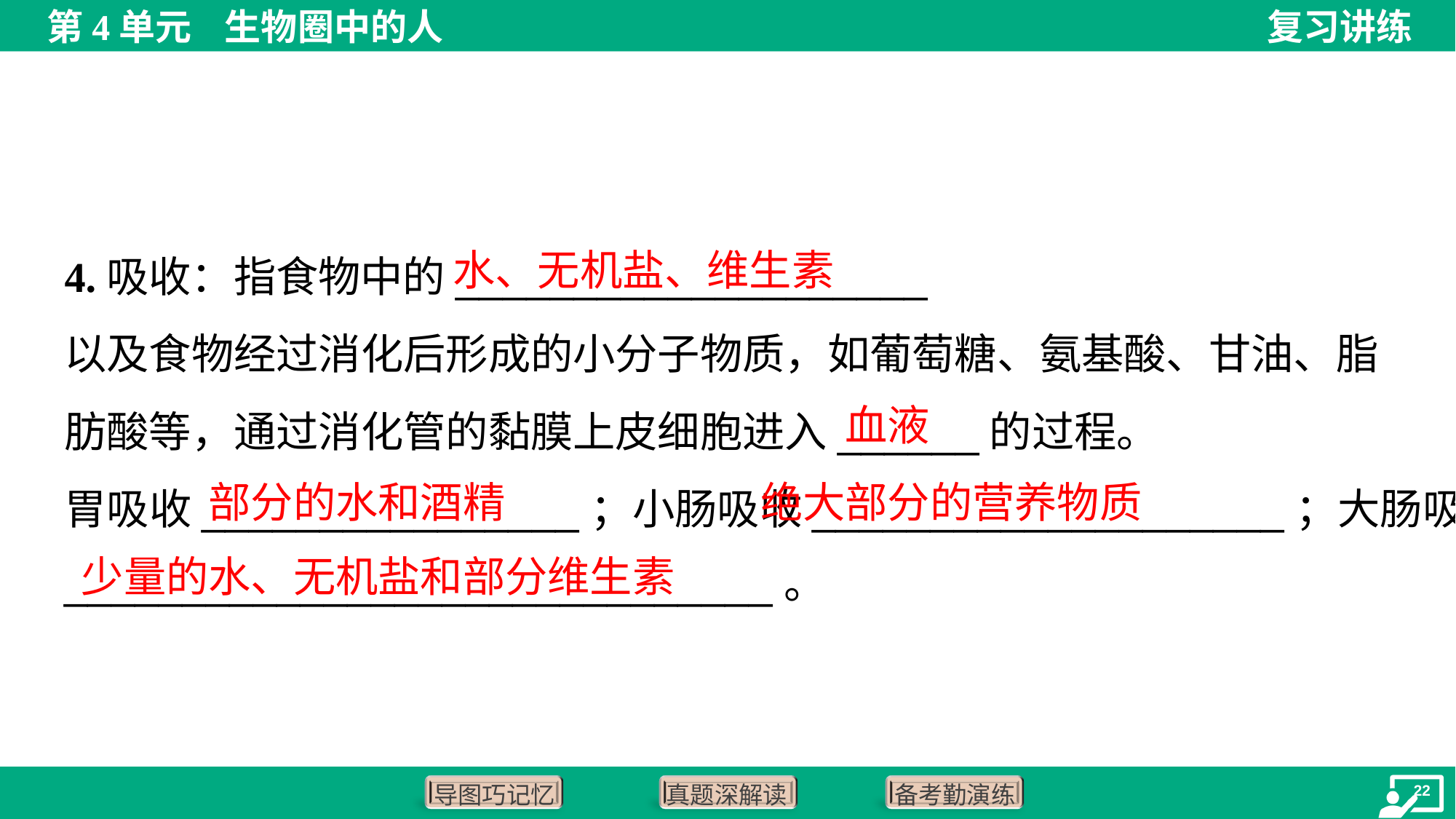

水、无机盐、维生素
4.吸收：指食物中的____________________
以及食物经过消化后形成的小分子物质，如葡萄糖、氨基酸、甘油、脂
肪酸等，通过消化管的黏膜上皮细胞进入______的过程。
胃吸收________________；小肠吸收____________________；大肠吸收
______________________________。
血液
部分的水和酒精
绝大部分的营养物质
少量的水、无机盐和部分维生素